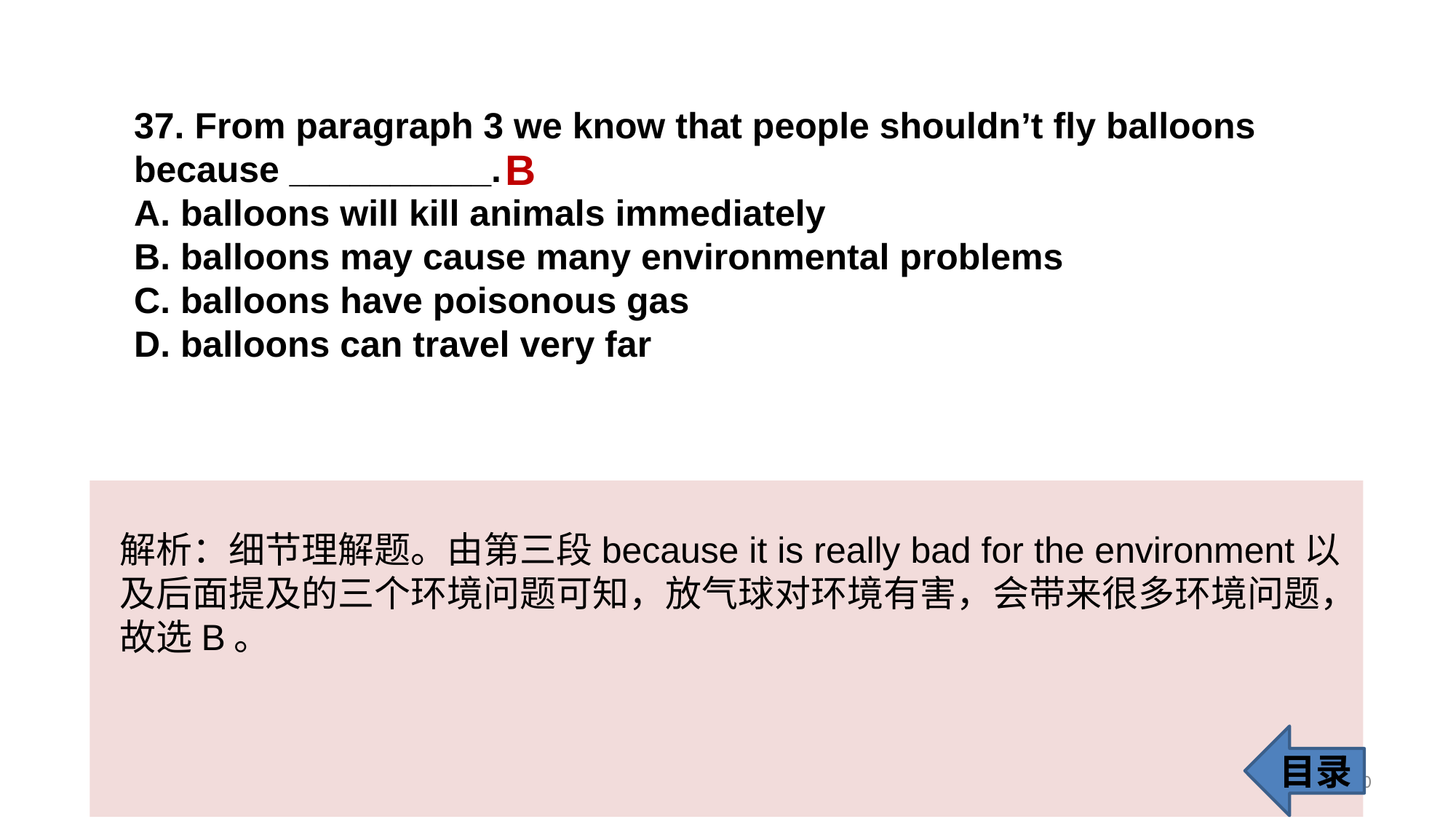

37. From paragraph 3 we know that people shouldn’t fly balloons because __________.
A. balloons will kill animals immediately
B. balloons may cause many environmental problems
C. balloons have poisonous gas
D. balloons can travel very far
B

解析：细节理解题。由第三段because it is really bad for the environment以及后面提及的三个环境问题可知，放气球对环境有害，会带来很多环境问题，故选B。
目录
40